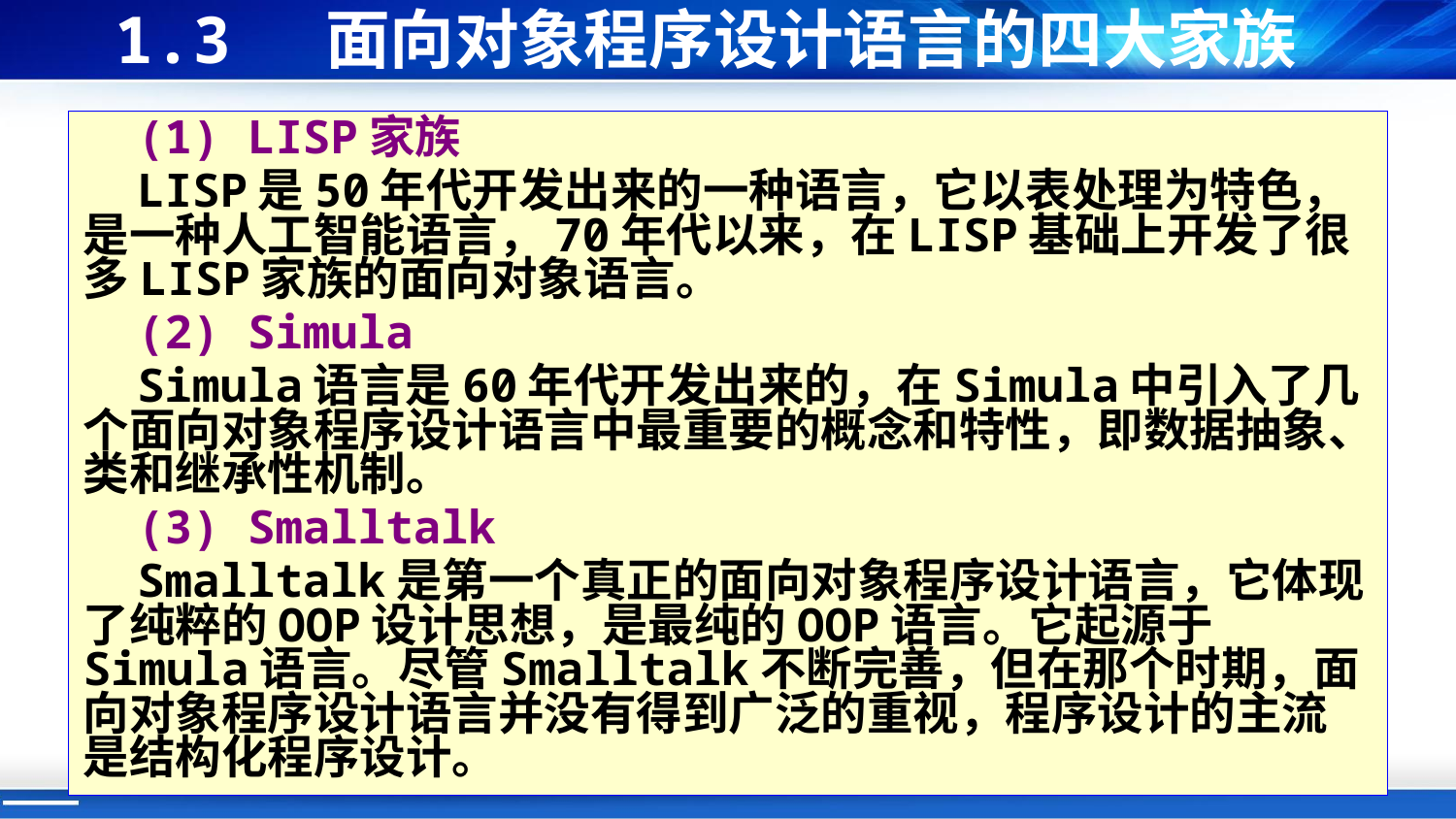

# 1.3  面向对象程序设计语言的四大家族
(1) LISP家族
LISP是50年代开发出来的一种语言，它以表处理为特色，是一种人工智能语言，70年代以来，在LISP基础上开发了很多LISP家族的面向对象语言。
(2) Simula
Simula语言是60年代开发出来的，在Simula中引入了几个面向对象程序设计语言中最重要的概念和特性，即数据抽象、类和继承性机制。
(3) Smalltalk
Smalltalk是第一个真正的面向对象程序设计语言，它体现了纯粹的OOP设计思想，是最纯的OOP语言。它起源于Simula语言。尽管Smalltalk不断完善，但在那个时期，面向对象程序设计语言并没有得到广泛的重视，程序设计的主流是结构化程序设计。